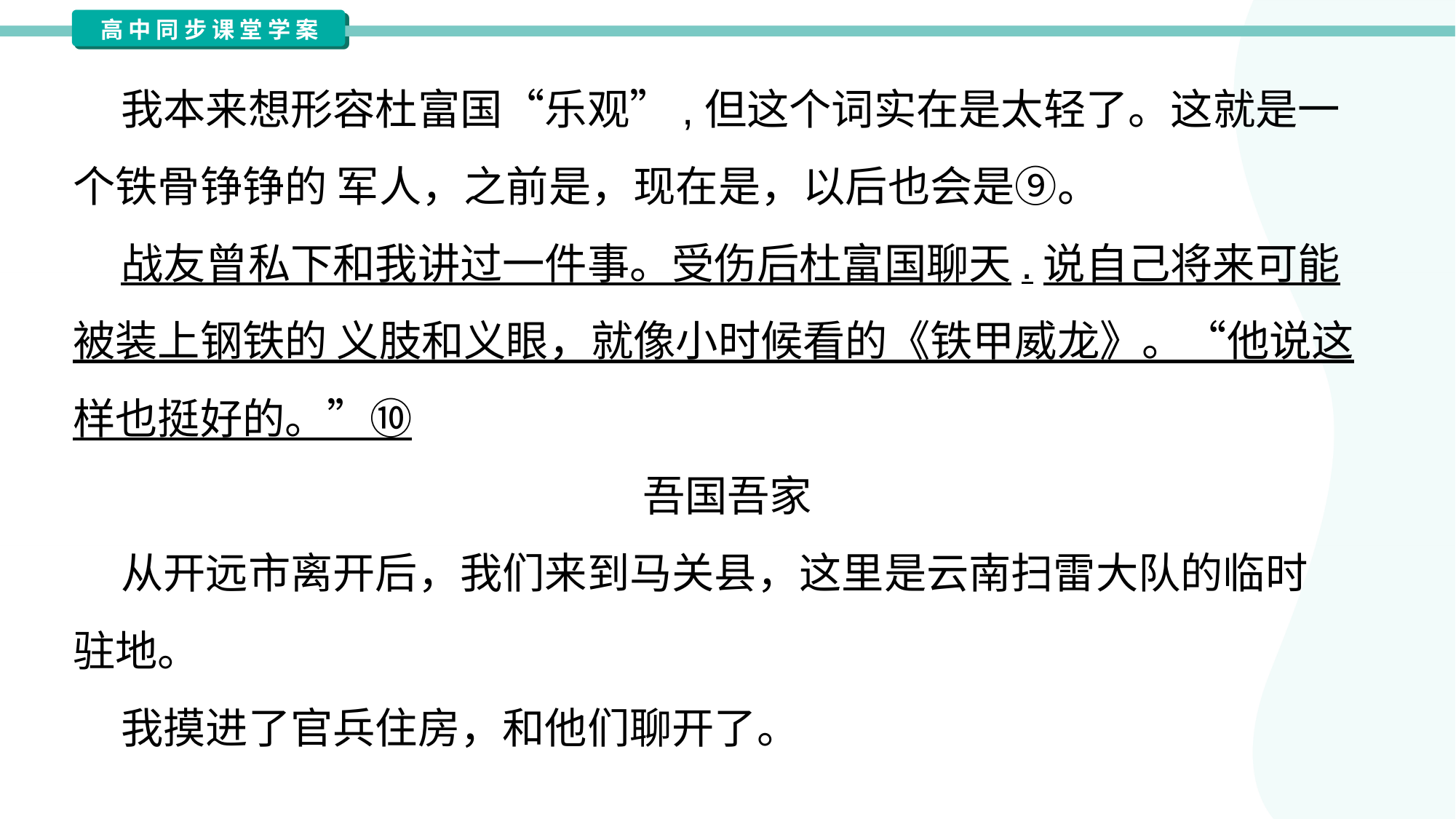

我本来想形容杜富国“乐观”,但这个词实在是太轻了。这就是一
个铁骨铮铮的 军人，之前是，现在是，以后也会是⑨。
    战友曾私下和我讲过一件事。受伤后杜富国聊天.说自己将来可能
被装上钢铁的 义肢和义眼，就像小时候看的《铁甲威龙》。“他说这
样也挺好的。”⑩
吾国吾家
    从开远市离开后，我们来到马关县，这里是云南扫雷大队的临时
驻地。
    我摸进了官兵住房，和他们聊开了。